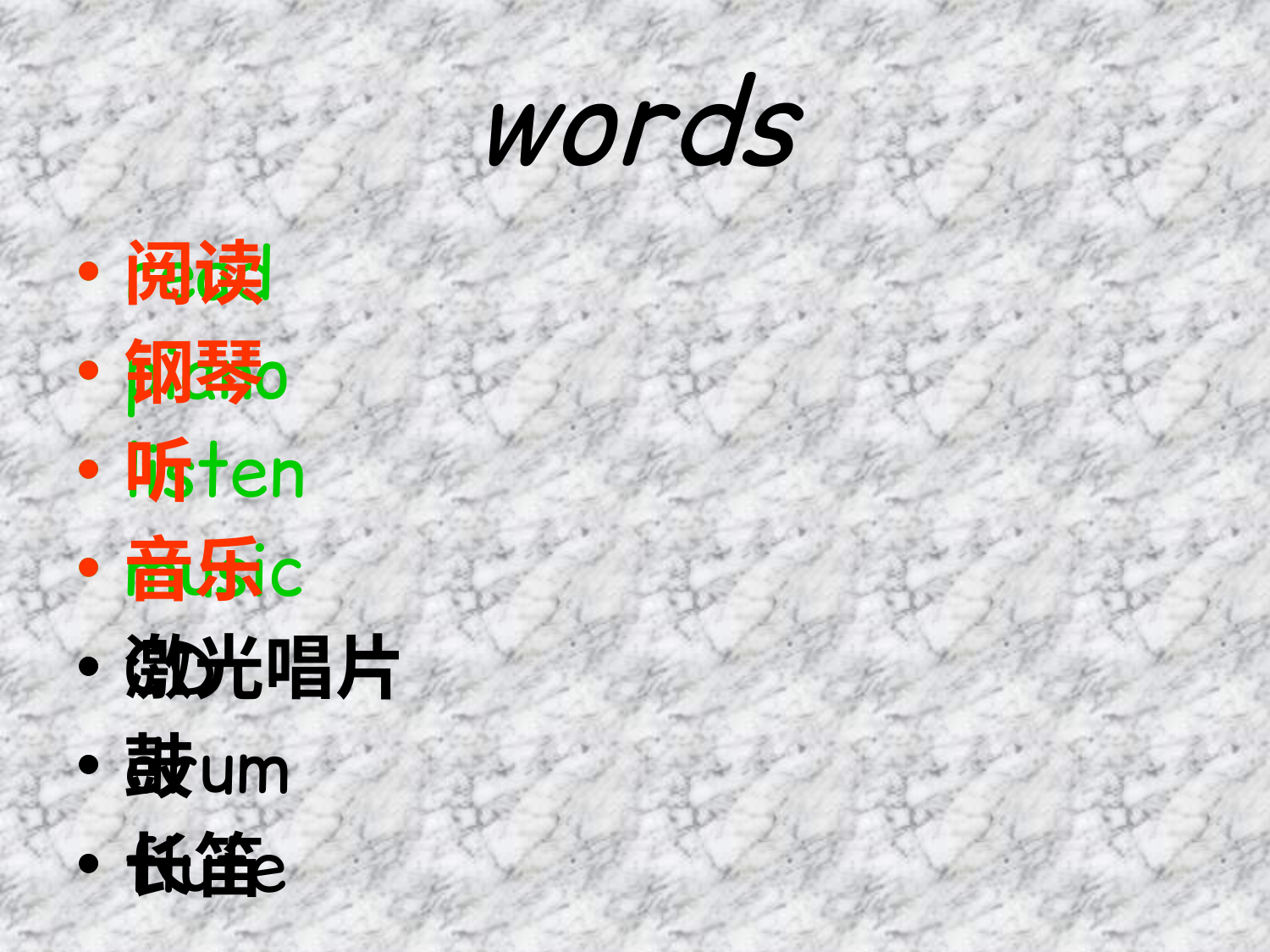

# words
read
piano
listen
music
CD
drum
flute

阅读
钢琴
听
音乐
激光唱片
鼓
长笛